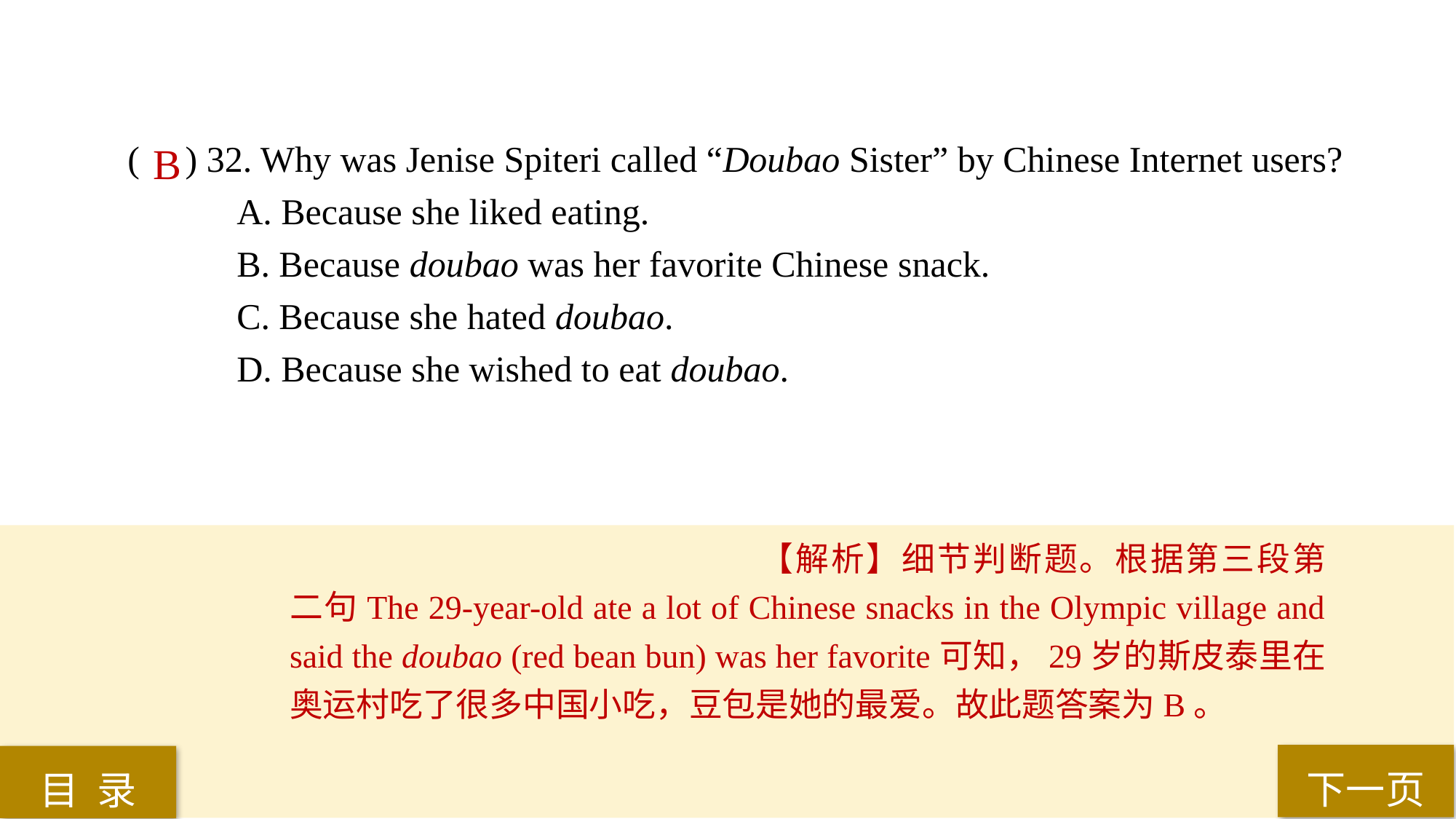

(     ) 32. Why was Jenise Spiteri called “Doubao Sister” by Chinese Internet users?
A. Because she liked eating.
B. Because doubao was her favorite Chinese snack.
C. Because she hated doubao.
D. Because she wished to eat doubao.
B
【解析】细节判断题。根据第三段第二句The 29-year-old ate a lot of Chinese snacks in the Olympic village and said the doubao (red bean bun) was her favorite可知，29岁的斯皮泰里在奥运村吃了很多中国小吃，豆包是她的最爱。故此题答案为B。